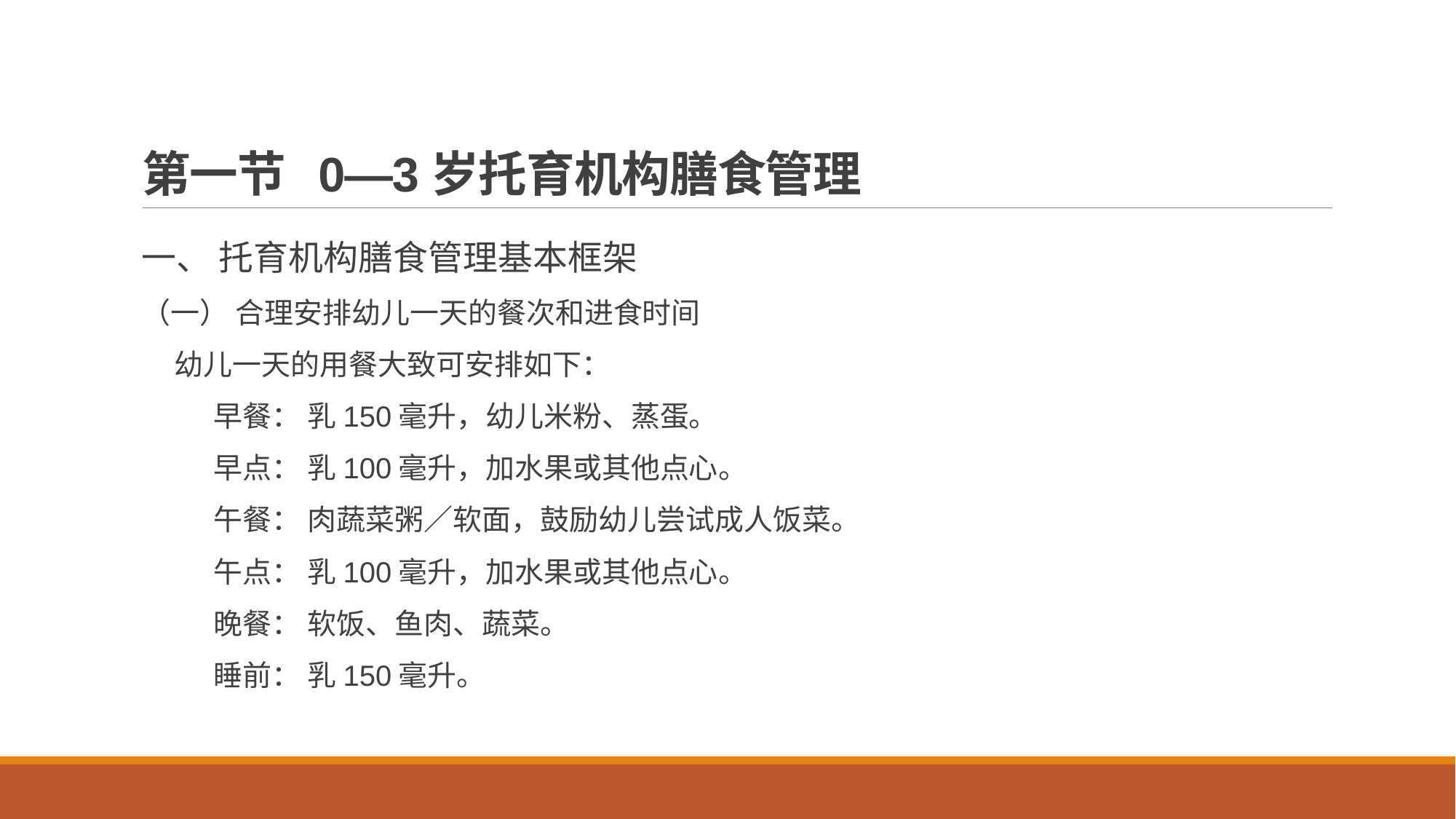

# 第一节  0—3岁托育机构膳食管理
一、 托育机构膳食管理基本框架
（一） 合理安排幼儿一天的餐次和进食时间
    幼儿一天的用餐大致可安排如下：
          早餐： 乳150毫升，幼儿米粉、蒸蛋。
          早点： 乳100毫升，加水果或其他点心。
          午餐： 肉蔬菜粥／软面，鼓励幼儿尝试成人饭菜。
          午点： 乳100毫升，加水果或其他点心。
          晚餐： 软饭、鱼肉、蔬菜。
          睡前： 乳150毫升。